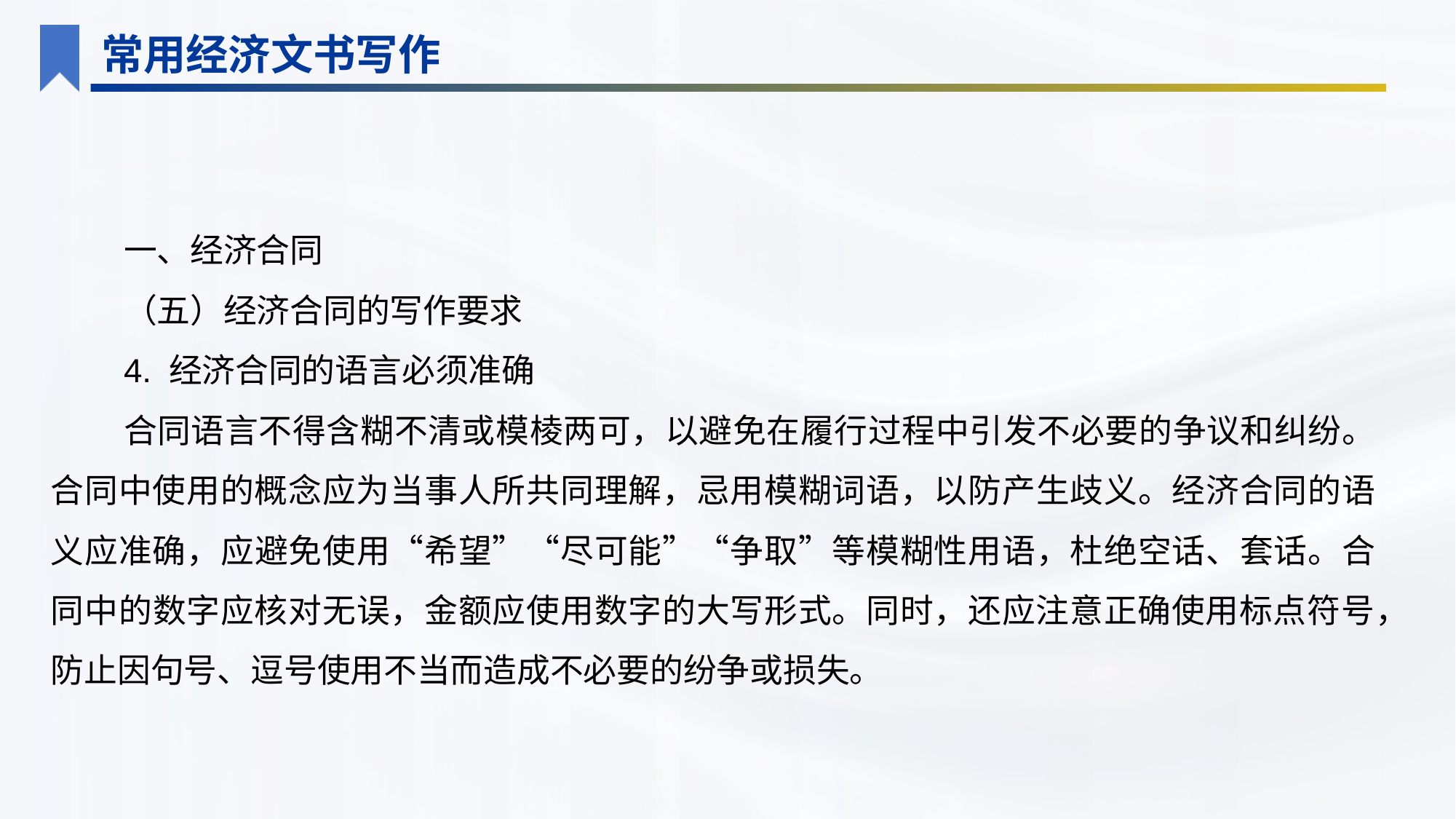

常用经济文书写作
一、经济合同
（五）经济合同的写作要求
4. 经济合同的语言必须准确
合同语言不得含糊不清或模棱两可，以避免在履行过程中引发不必要的争议和纠纷。合同中使用的概念应为当事人所共同理解，忌用模糊词语，以防产生歧义。经济合同的语义应准确，应避免使用“希望”“尽可能”“争取”等模糊性用语，杜绝空话、套话。合同中的数字应核对无误，金额应使用数字的大写形式。同时，还应注意正确使用标点符号，防止因句号、逗号使用不当而造成不必要的纷争或损失。